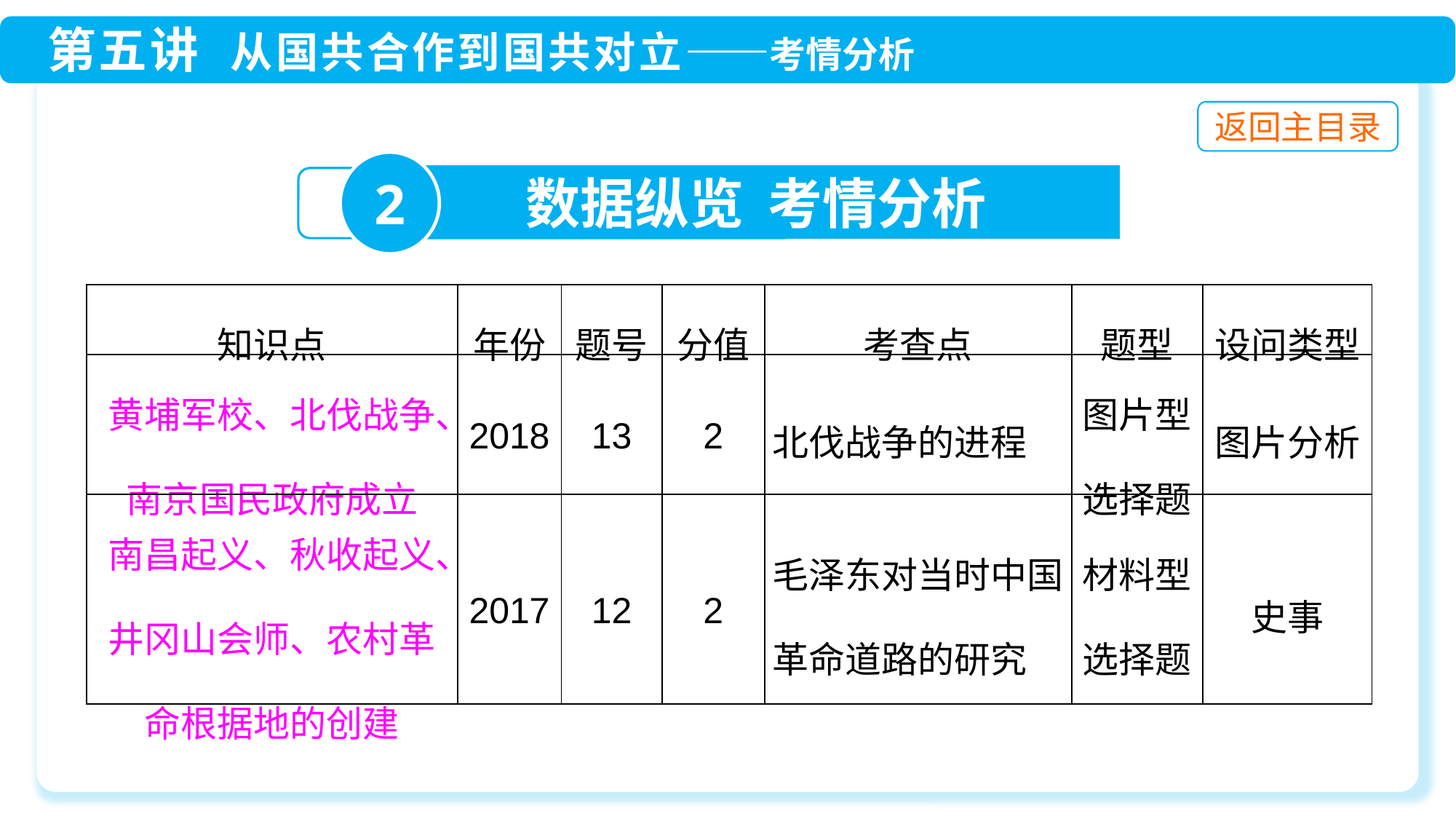

2
数据纵览  考情分析

| 知识点 | 年份 | 题号 | 分值 | 考查点 | 题型 | 设问类型 |
| --- | --- | --- | --- | --- | --- | --- |
| 黄埔军校、北伐战争、南京国民政府成立 | 2018 | 13 | 2 | 北伐战争的进程 | 图片型选择题 | 图片分析 |
| 南昌起义、秋收起义、井冈山会师、农村革命根据地的创建 | 2017 | 12 | 2 | 毛泽东对当时中国革命道路的研究 | 材料型选择题 | 史事 |